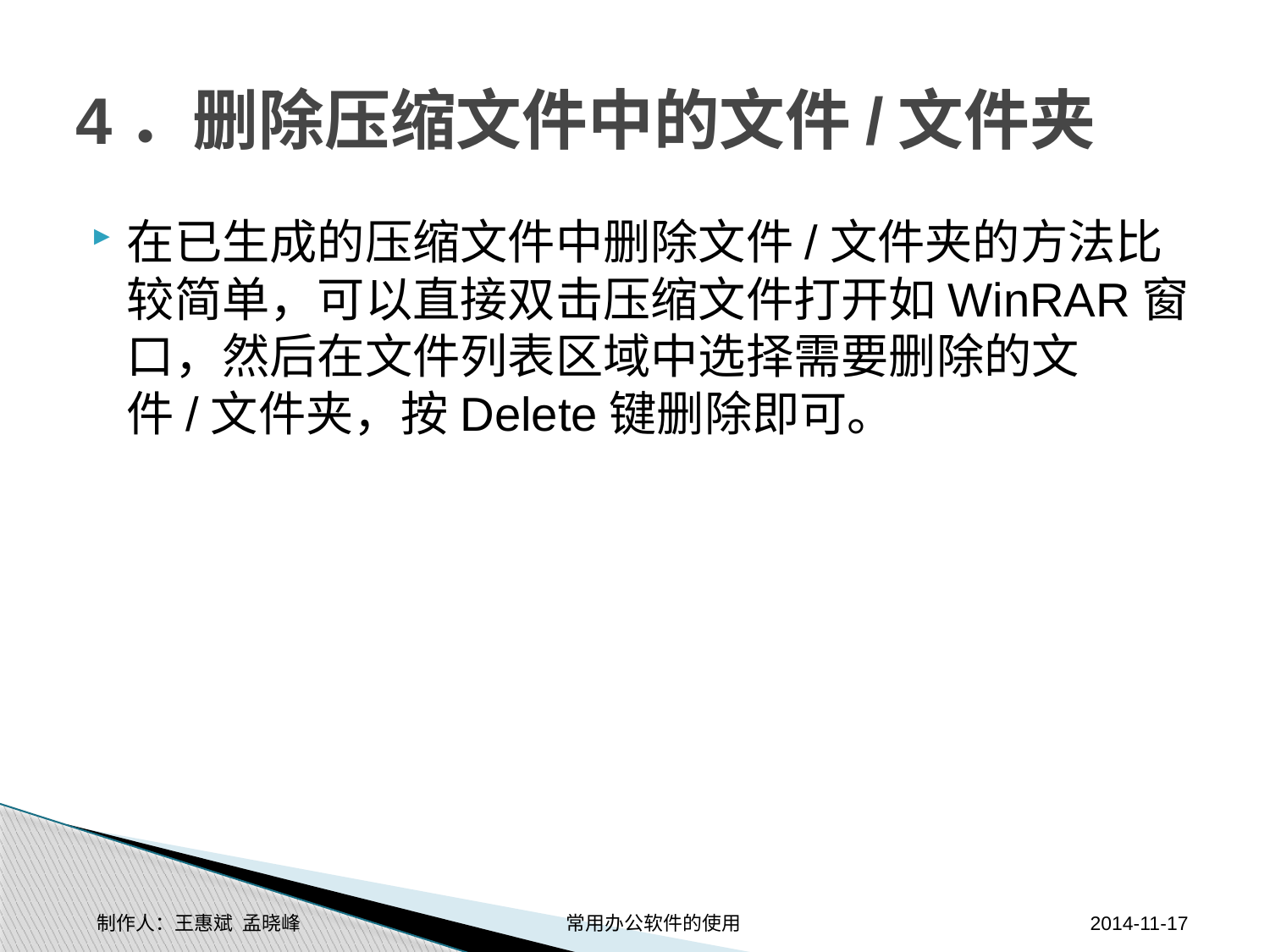

# 4．删除压缩文件中的文件/文件夹
在已生成的压缩文件中删除文件/文件夹的方法比较简单，可以直接双击压缩文件打开如WinRAR窗口，然后在文件列表区域中选择需要删除的文件/文件夹，按Delete键删除即可。

制作人：王惠斌  孟晓峰                                                            常用办公软件的使用
2014-11-17